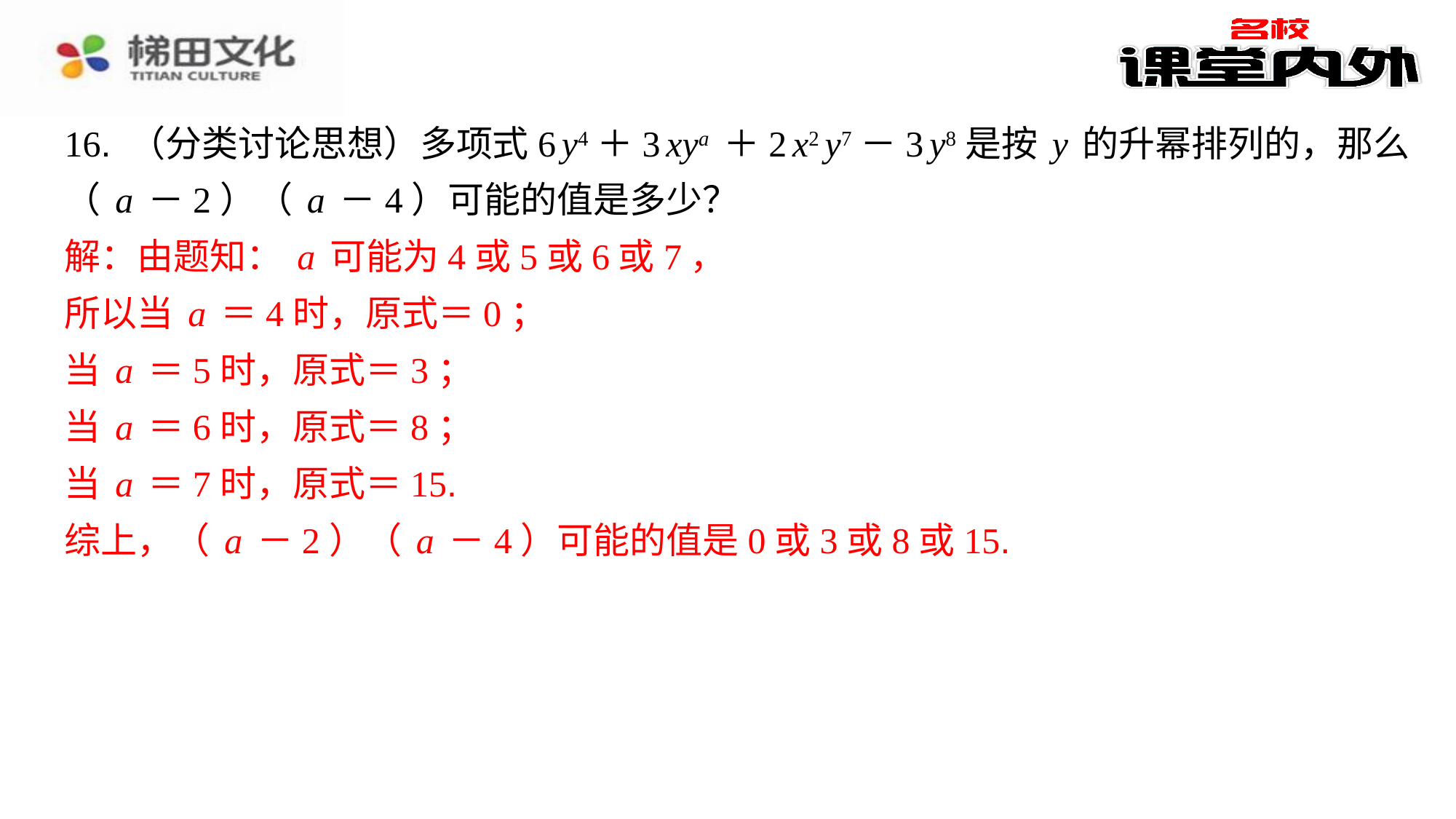

16. （分类讨论思想）多项式6y4＋3xya＋2x2y7－3y8是按y的升幂排列的，那么
（a－2）（a－4）可能的值是多少？
解：由题知：a可能为4或5或6或7，
所以当a＝4时，原式＝0；
当a＝5时，原式＝3；
当a＝6时，原式＝8；
当a＝7时，原式＝15.
综上，（a－2）（a－4）可能的值是0或3或8或15.
解：由题知：a可能为4或5或6或7，
所以当a＝4时，原式＝0；
当a＝5时，原式＝3；
当a＝6时，原式＝8；
当a＝7时，原式＝15.
综上，（a－2）（a－4）可能的值是0或3或8或15.